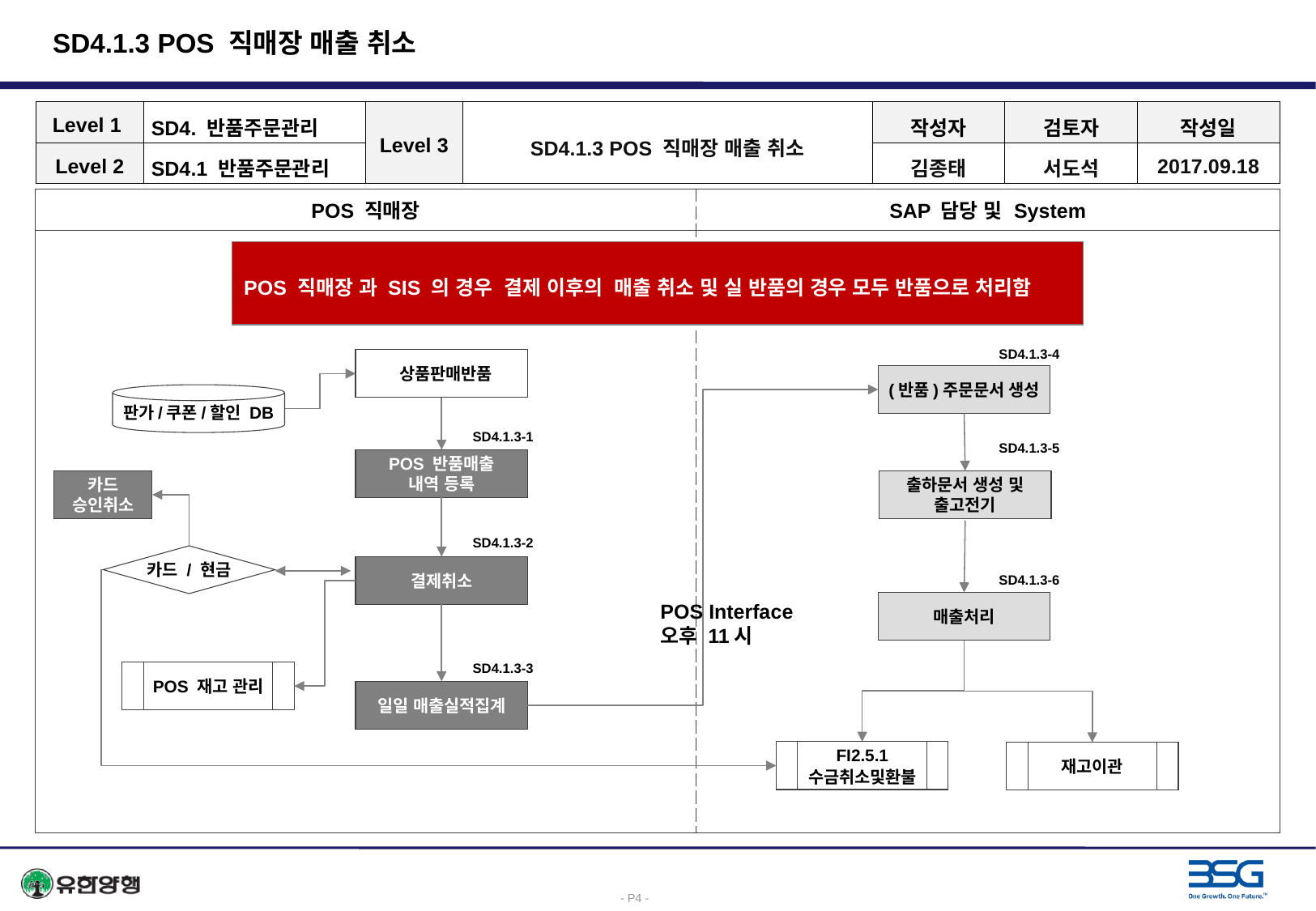

# SD4.1.3 POS 직매장 매출 취소
| Level 1 | SD4. 반품주문관리 | Level 3 | SD4.1.3 POS 직매장 매출 취소 | 작성자 | 검토자 | 작성일 |
| --- | --- | --- | --- | --- | --- | --- |
| Level 2 | SD4.1 반품주문관리 |  |  | 김종태 | 서도석 | 2017.09.18 |
| POS 직매장 | SAP 담당 및 System |
| --- | --- |
|  |  |
POS 직매장 과 SIS 의 경우  결제 이후의  매출 취소 및 실 반품의 경우 모두 반품으로 처리함
SD4.1.3-4
 상품판매반품
(반품)주문문서 생성
판가/쿠폰/할인 DB
SD4.1.3-1
SD4.1.3-5
POS 반품매출
내역 등록
카드
승인취소
출하문서 생성 및
출고전기
SD4.1.3-2
카드 / 현금
결제취소
SD4.1.3-6
매출처리
POS Interface
오후 11시
SD4.1.3-3
POS 재고 관리
일일 매출실적집계
FI2.5.1
수금취소및환불
재고이관